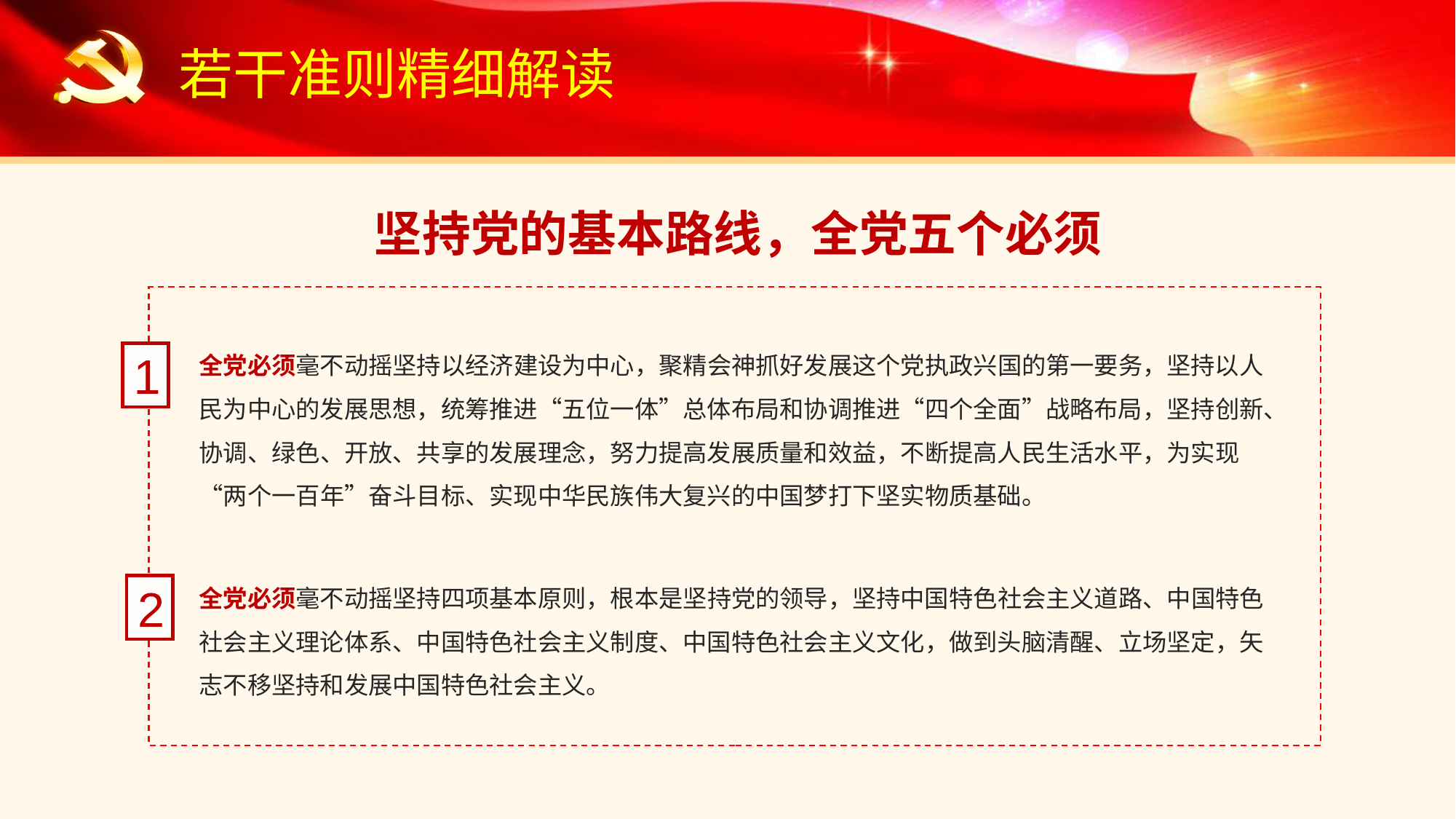

若干准则精细解读
坚持党的基本路线，全党五个必须

全党必须毫不动摇坚持以经济建设为中心，聚精会神抓好发展这个党执政兴国的第一要务，坚持以人民为中心的发展思想，统筹推进“五位一体”总体布局和协调推进“四个全面”战略布局，坚持创新、协调、绿色、开放、共享的发展理念，努力提高发展质量和效益，不断提高人民生活水平，为实现“两个一百年”奋斗目标、实现中华民族伟大复兴的中国梦打下坚实物质基础。
1
全党必须毫不动摇坚持四项基本原则，根本是坚持党的领导，坚持中国特色社会主义道路、中国特色社会主义理论体系、中国特色社会主义制度、中国特色社会主义文化，做到头脑清醒、立场坚定，矢志不移坚持和发展中国特色社会主义。
2